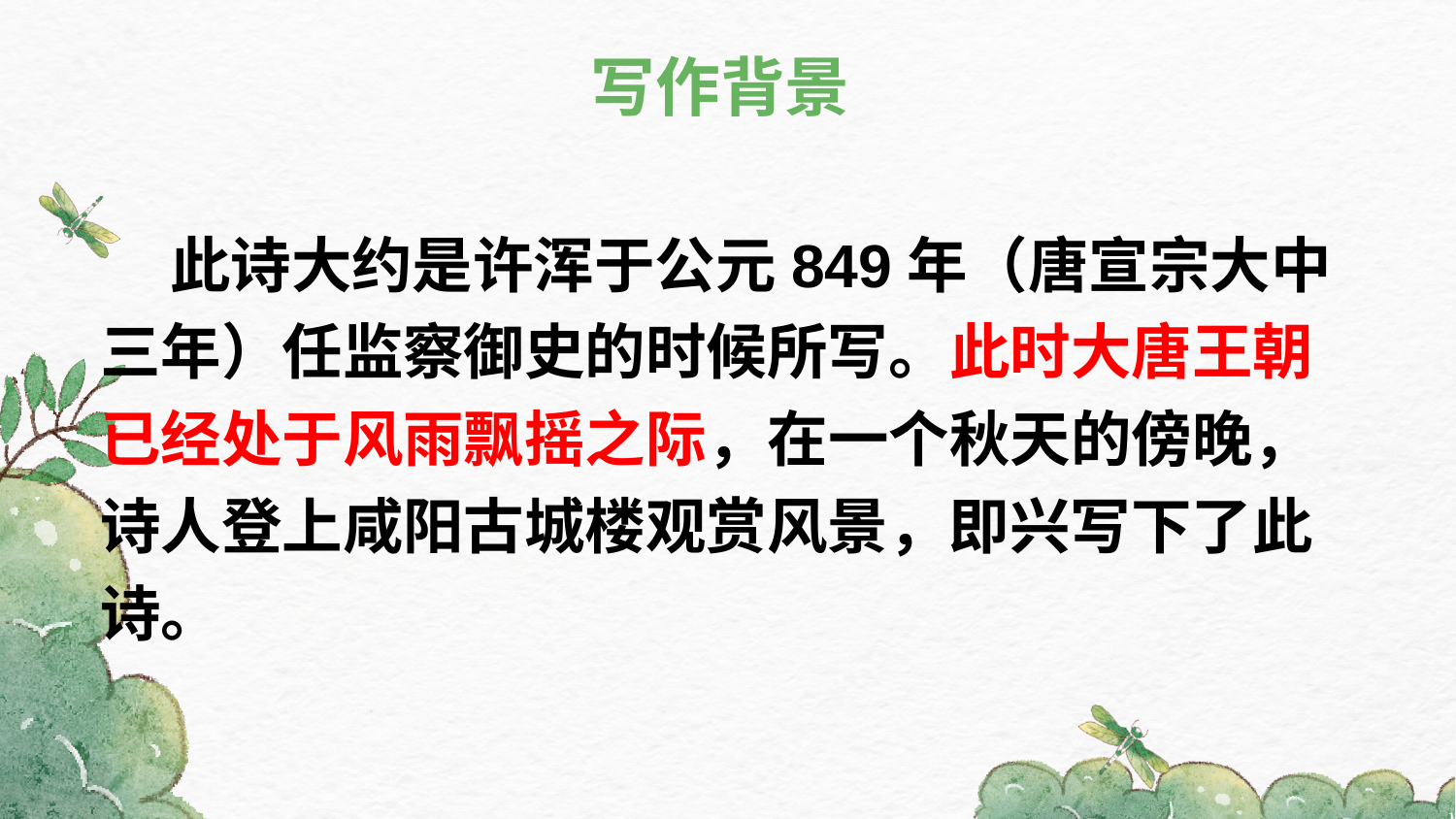

写作背景
    此诗大约是许浑于公元849年（唐宣宗大中三年）任监察御史的时候所写。此时大唐王朝已经处于风雨飘摇之际，在一个秋天的傍晚，诗人登上咸阳古城楼观赏风景，即兴写下了此诗。